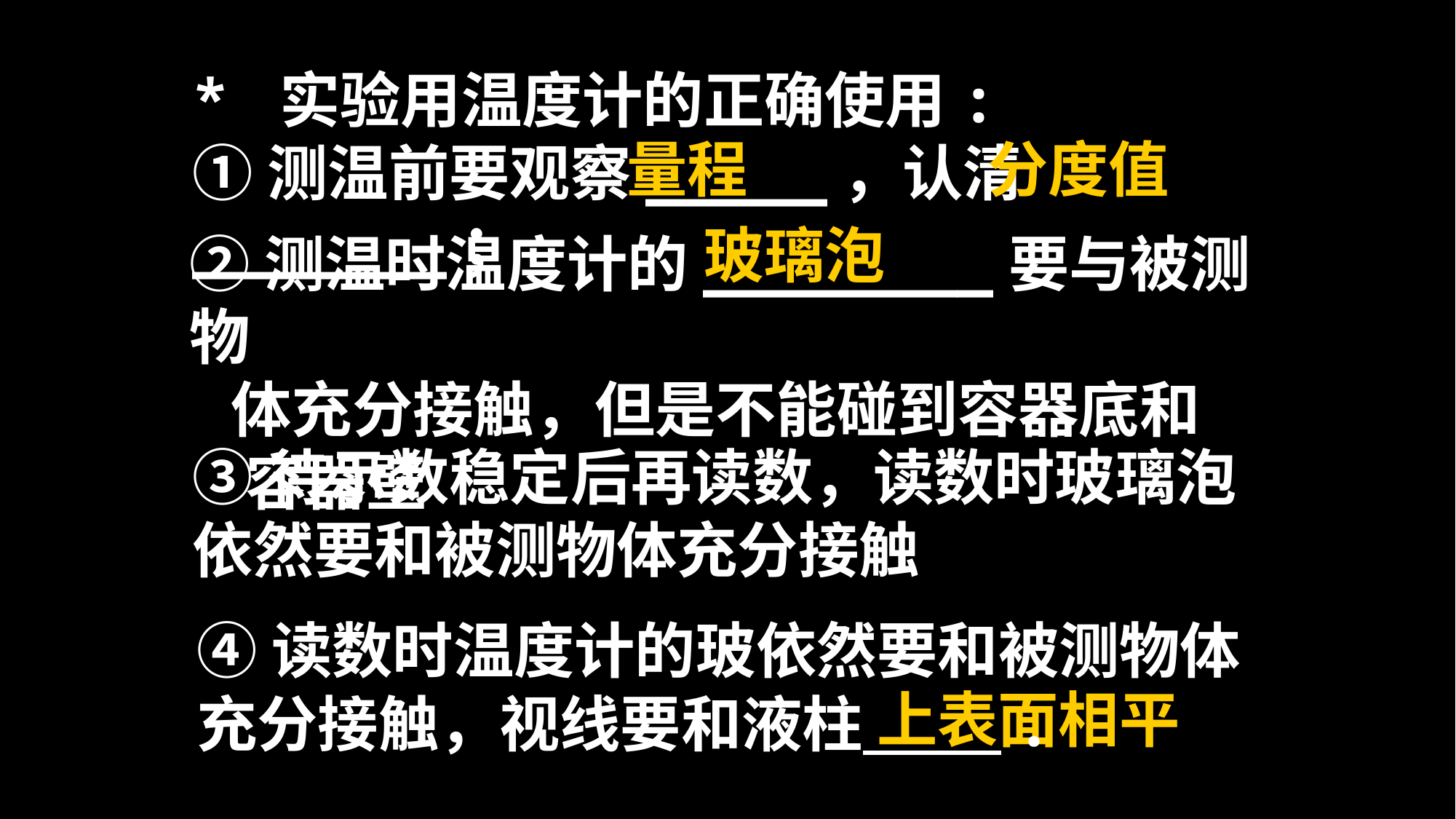

* 实验用温度计的正确使用:
①测温前要观察_____，认清_______；
量程
分度值
玻璃泡
②测温时温度计的________要与被测物
  体充分接触，但是不能碰到容器底和
        容器壁
③待示数稳定后再读数，读数时玻璃泡
依然要和被测物体充分接触
④读数时温度计的玻依然要和被测物体充分接触，视线要和液柱          .
上表面相平